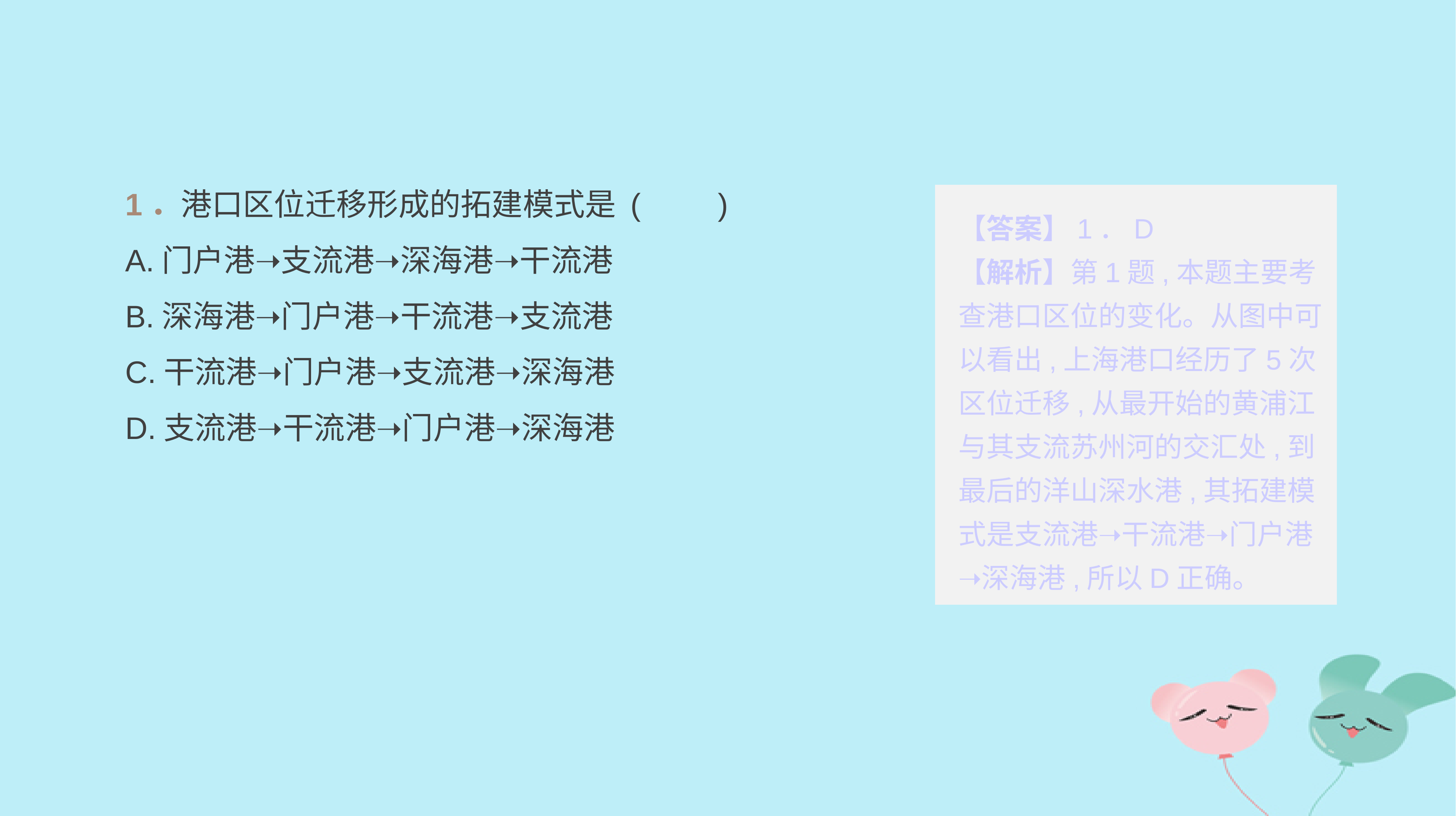

1．港口区位迁移形成的拓建模式是 (　　)
A.门户港➝支流港➝深海港➝干流港
B.深海港➝门户港➝干流港➝支流港
C.干流港➝门户港➝支流港➝深海港
D.支流港➝干流港➝门户港➝深海港

【答案】1．D
【解析】第1题,本题主要考查港口区位的变化。从图中可以看出,上海港口经历了5次区位迁移,从最开始的黄浦江与其支流苏州河的交汇处,到最后的洋山深水港,其拓建模式是支流港➝干流港➝门户港➝深海港,所以D正确。